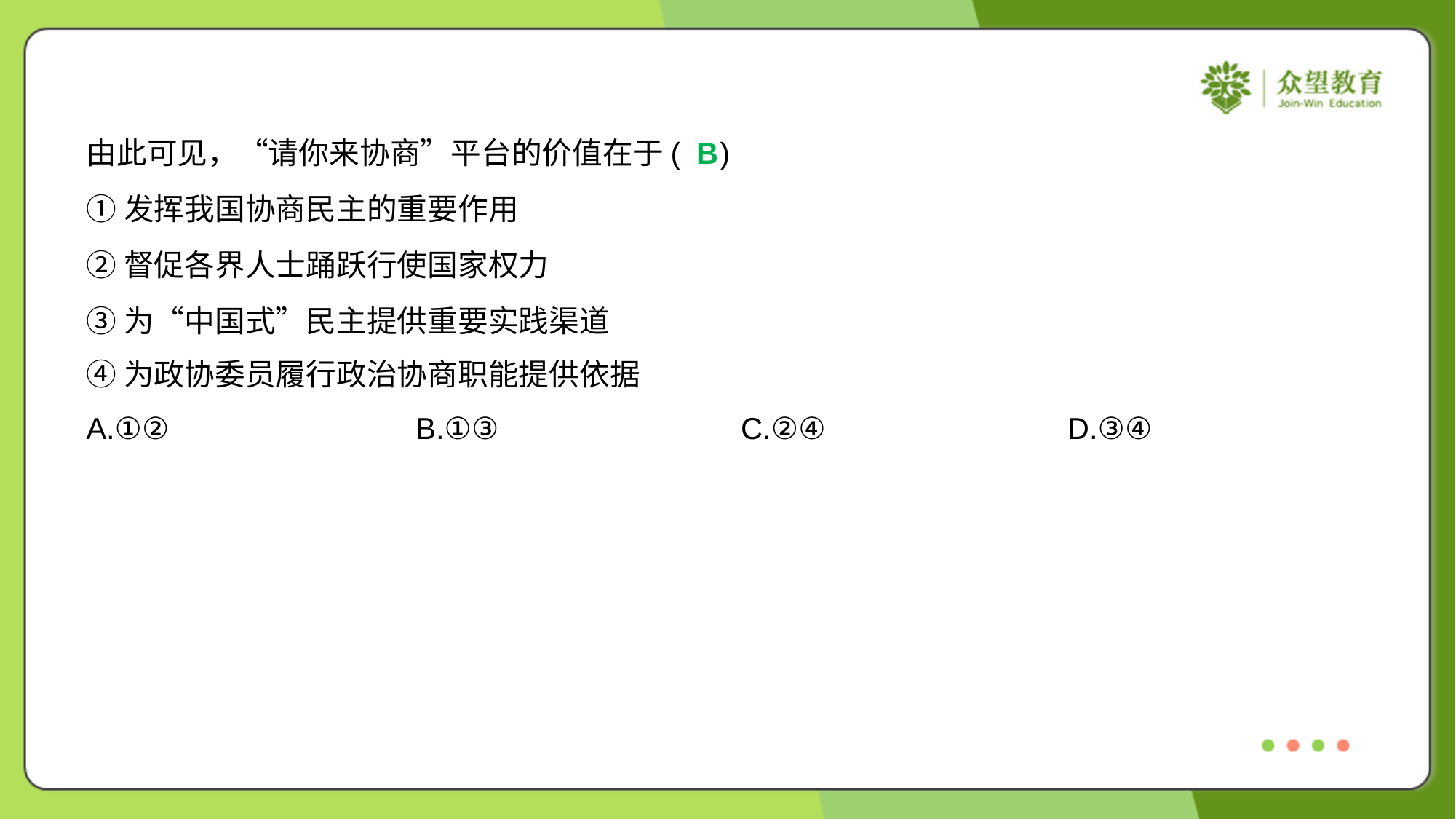

由此可见，“请你来协商”平台的价值在于(     )
B
①发挥我国协商民主的重要作用
②督促各界人士踊跃行使国家权力
③为“中国式”民主提供重要实践渠道
④为政协委员履行政治协商职能提供依据
A.①②	B.①③	C.②④	D.③④